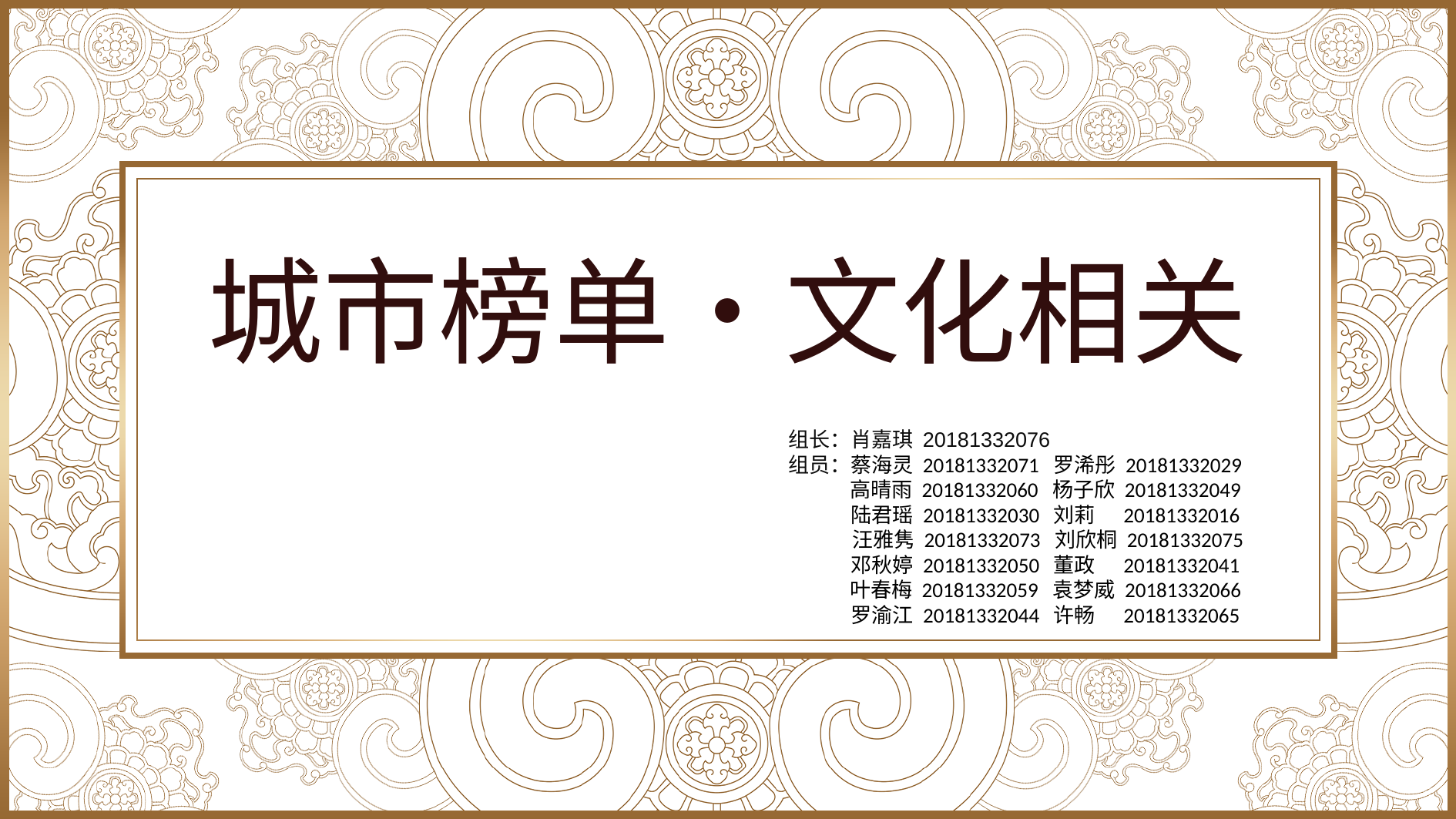

城市榜单•文化相关
组长：肖嘉琪 20181332076
组员：蔡海灵 20181332071  罗浠彤 20181332029
            高晴雨 20181332060  杨子欣 20181332049
            陆君瑶 20181332030  刘莉     20181332016
            汪雅隽 20181332073  刘欣桐 20181332075
           邓秋婷 20181332050  董政     20181332041
           叶春梅 20181332059  袁梦威 20181332066
           罗渝江 20181332044  许畅     20181332065